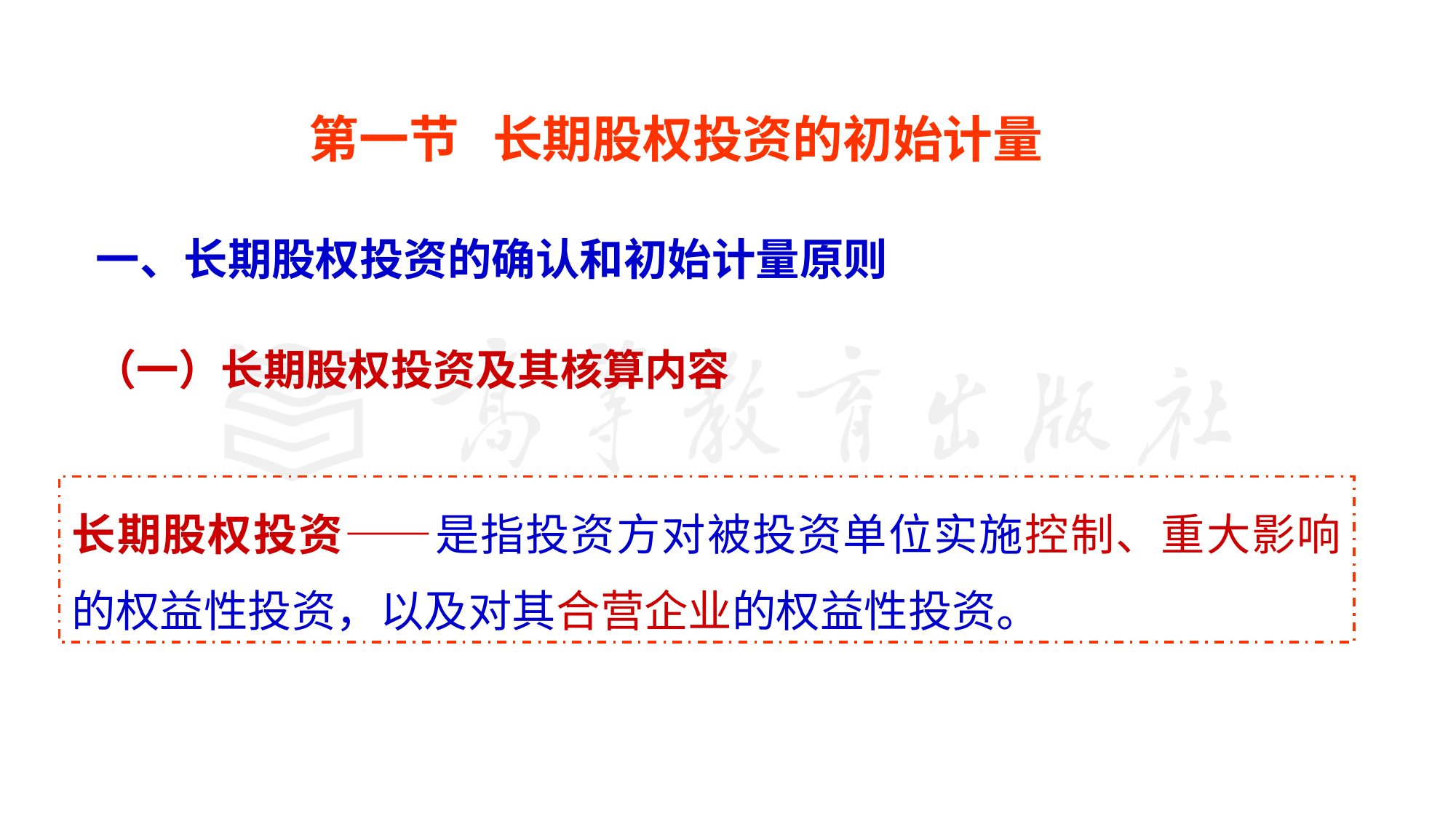

第一节   长期股权投资的初始计量
一、长期股权投资的确认和初始计量原则
（一）长期股权投资及其核算内容
长期股权投资——是指投资方对被投资单位实施控制、重大影响的权益性投资，以及对其合营企业的权益性投资。